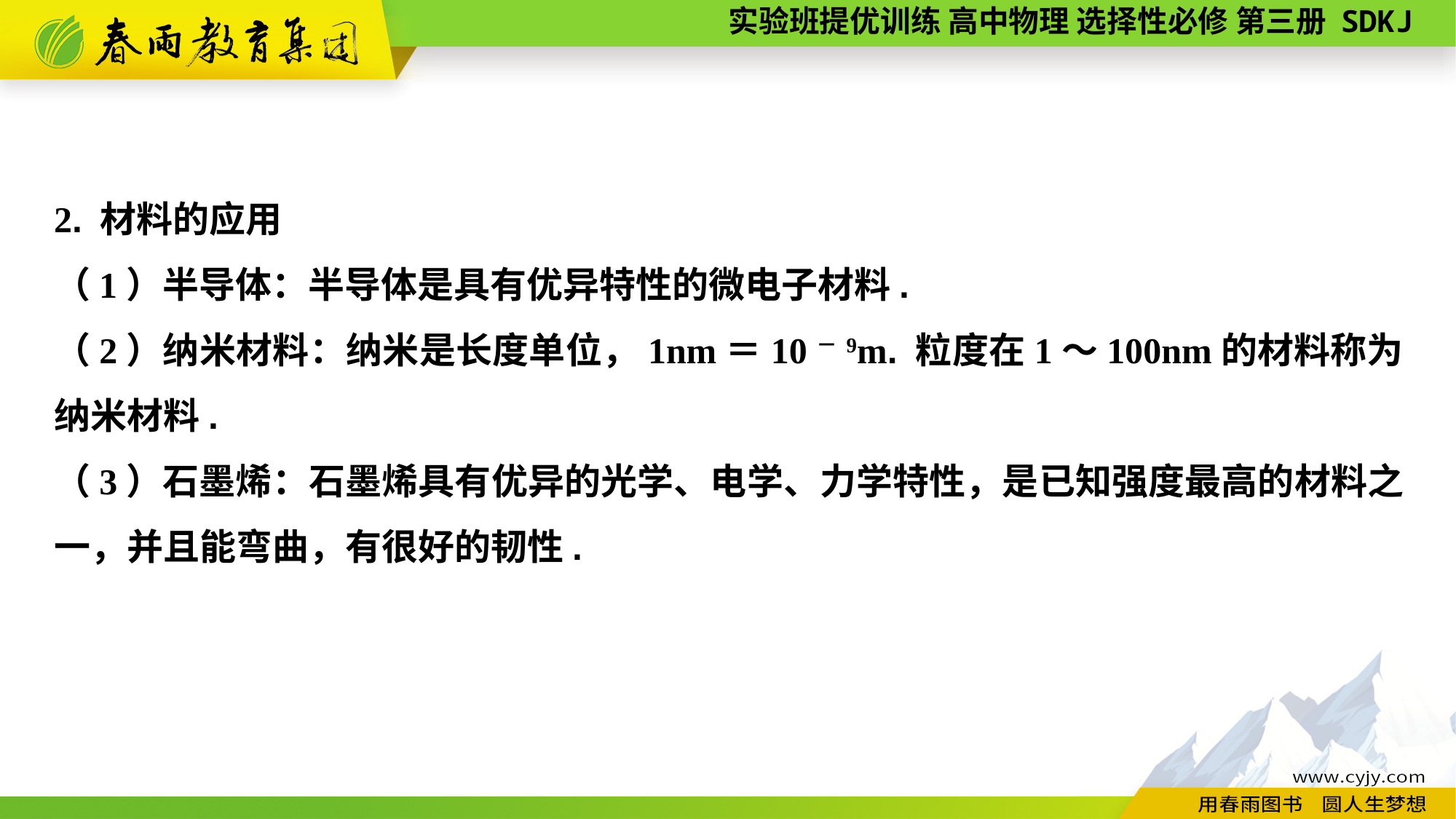

2. 材料的应用
（1）半导体：半导体是具有优异特性的微电子材料.
（2）纳米材料：纳米是长度单位，1nm＝10－9m. 粒度在1～100nm的材料称为纳米材料.
（3）石墨烯：石墨烯具有优异的光学、电学、力学特性，是已知强度最高的材料之一，并且能弯曲，有很好的韧性.